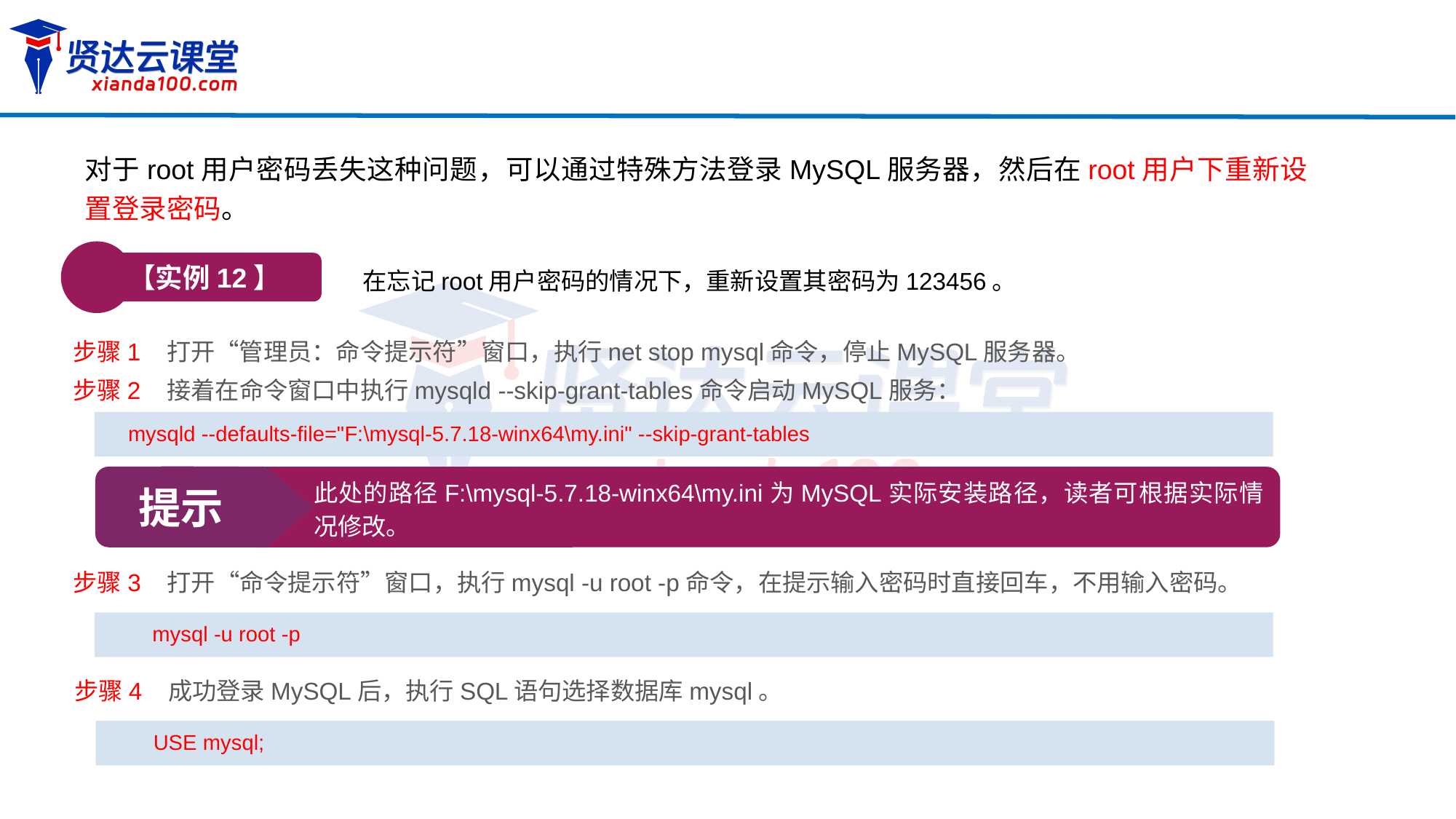

对于root用户密码丢失这种问题，可以通过特殊方法登录MySQL服务器，然后在root用户下重新设置登录密码。

【实例12】
在忘记root用户密码的情况下，重新设置其密码为123456。
步骤1   打开“管理员：命令提示符”窗口，执行net stop mysql命令，停止MySQL服务器。
步骤2   接着在命令窗口中执行mysqld --skip-grant-tables命令启动MySQL服务：

mysqld --defaults-file="F:\mysql-5.7.18-winx64\my.ini" --skip-grant-tables
提示

此处的路径F:\mysql-5.7.18-winx64\my.ini为MySQL实际安装路径，读者可根据实际情况修改。
步骤3   打开“命令提示符”窗口，执行mysql -u root -p命令，在提示输入密码时直接回车，不用输入密码。

mysql -u root -p
步骤4   成功登录MySQL后，执行SQL语句选择数据库mysql。

USE mysql;